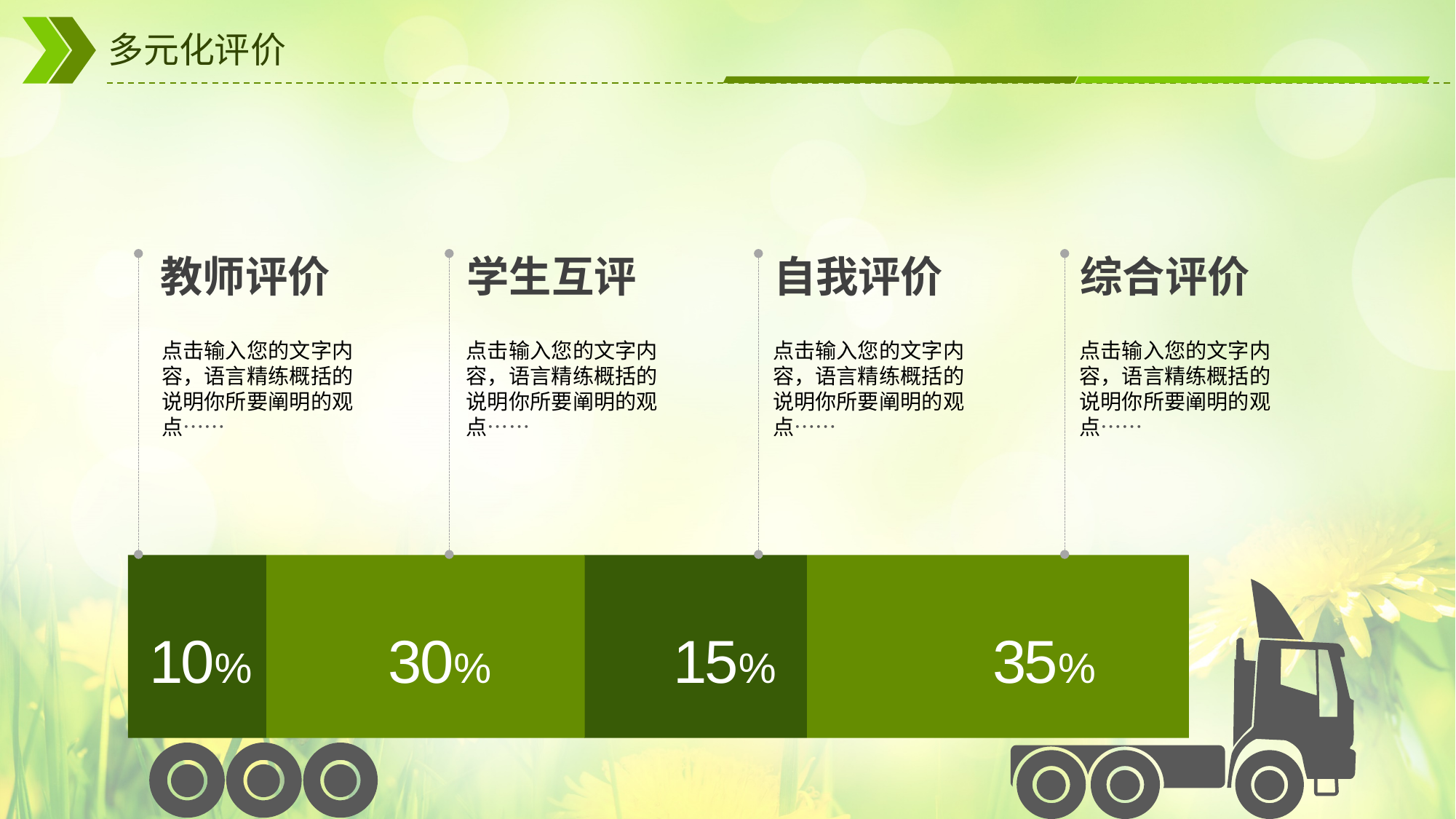

# 多元化评价
教师评价
学生互评
自我评价
综合评价
点击输入您的文字内容，语言精练概括的说明你所要阐明的观点……
点击输入您的文字内容，语言精练概括的说明你所要阐明的观点……
点击输入您的文字内容，语言精练概括的说明你所要阐明的观点……
点击输入您的文字内容，语言精练概括的说明你所要阐明的观点……

10%
30%
15%
35%